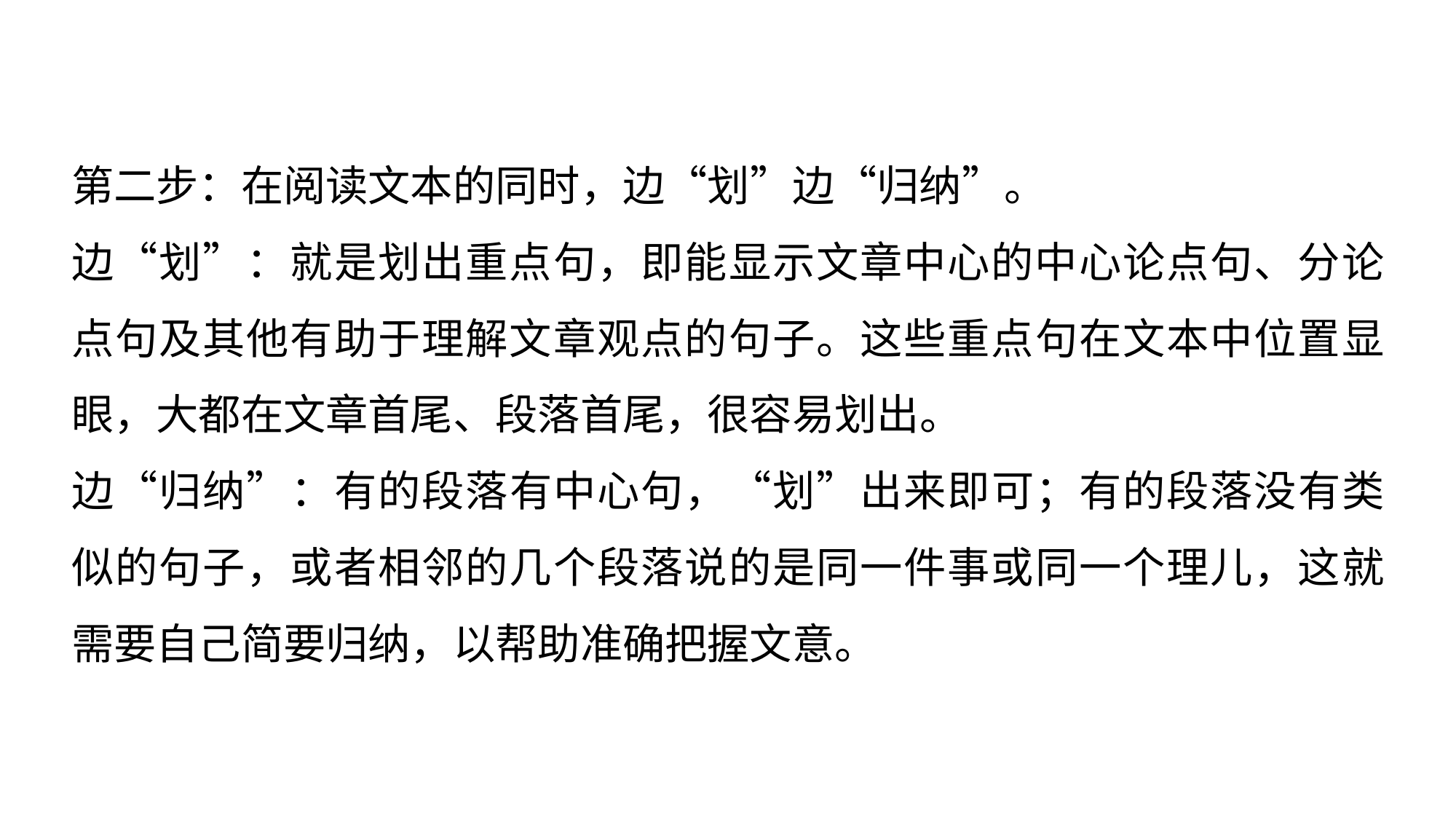

第二步：在阅读文本的同时，边“划”边“归纳”。
边“划”：就是划出重点句，即能显示文章中心的中心论点句、分论点句及其他有助于理解文章观点的句子。这些重点句在文本中位置显眼，大都在文章首尾、段落首尾，很容易划出。
边“归纳”：有的段落有中心句，“划”出来即可；有的段落没有类似的句子，或者相邻的几个段落说的是同一件事或同一个理儿，这就需要自己简要归纳，以帮助准确把握文意。